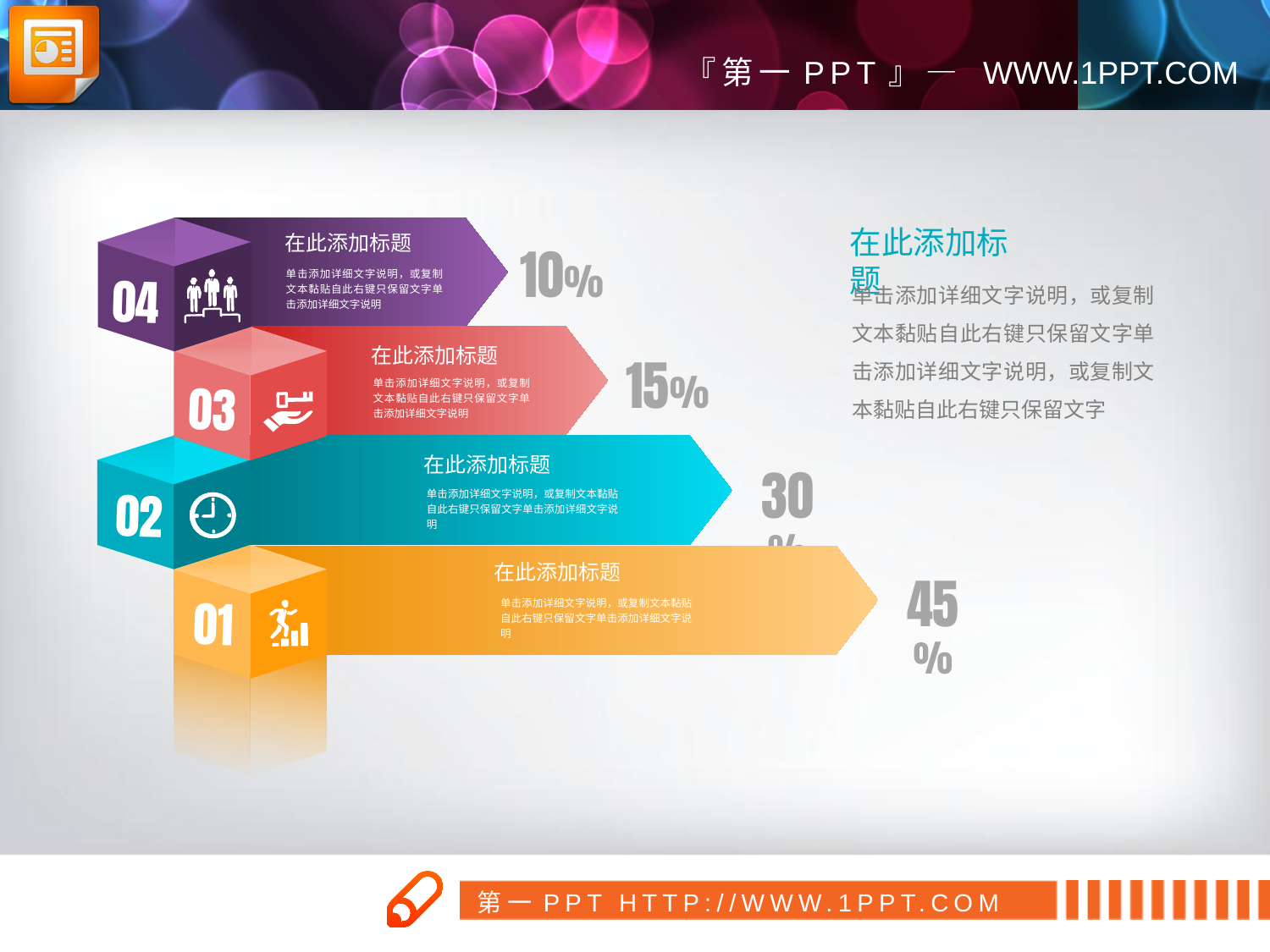

在此添加标题

在此添加标题
单击添加详细文字说明，或复制文本黏贴自此右键只保留文字单击添加详细文字说明

04

10%
单击添加详细文字说明，或复制文本黏贴自此右键只保留文字单击添加详细文字说明，或复制文本黏贴自此右键只保留文字

03

在此添加标题
单击添加详细文字说明，或复制文本黏贴自此右键只保留文字单击添加详细文字说明
15%

02

在此添加标题
单击添加详细文字说明，或复制文本黏贴自此右键只保留文字单击添加详细文字说明
30%

01

在此添加标题
单击添加详细文字说明，或复制文本黏贴自此右键只保留文字单击添加详细文字说明
45%